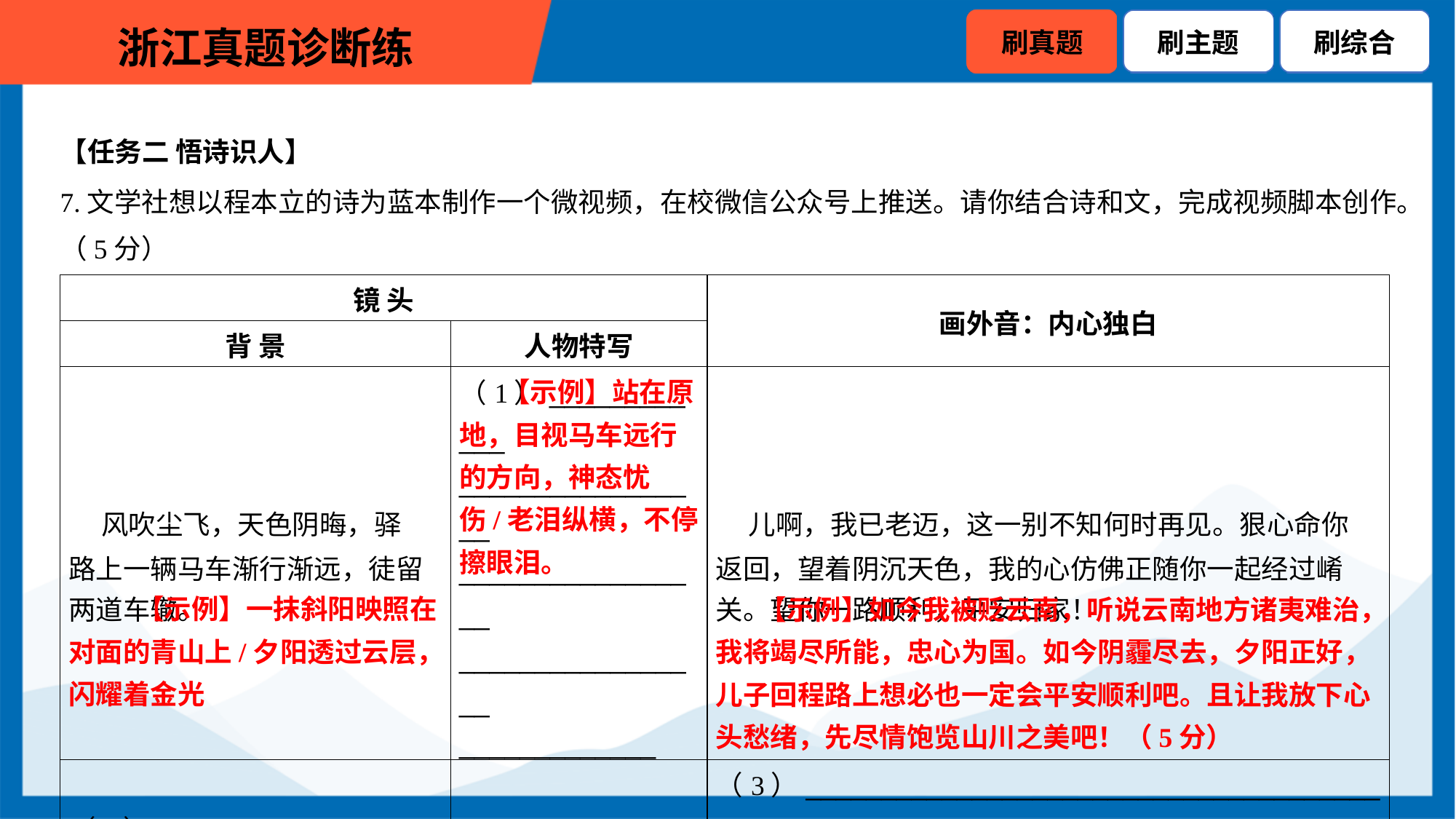

【任务二 悟诗识人】
7.文学社想以程本立的诗为蓝本制作一个微视频，在校微信公众号上推送。请你结合诗和文，完成视频脚本创作。
（5分）
| 镜 头 |  | 画外音：内心独白 |
| --- | --- | --- |
| 背 景 | 人物特写 |  |
| 风吹尘飞，天色阴晦，驿 路上一辆马车渐行渐远，徒留 两道车辙。 | （1）\_\_\_\_\_\_\_\_\_\_\_\_ \_\_\_\_\_\_\_\_\_\_\_\_\_\_\_\_\_ \_\_\_\_\_\_\_\_\_\_\_\_\_\_\_\_\_ \_\_\_\_\_\_\_\_\_\_\_\_\_\_\_\_\_ \_\_\_\_\_\_\_\_\_\_\_\_\_ | 儿啊，我已老迈，这一别不知何时再见。狠心命你 返回，望着阴沉天色，我的心仿佛正随你一起经过崤 关。望你一路顺利，平安归家！ |
| （2）\_\_\_\_\_\_\_\_\_\_\_\_\_\_\_\_\_\_ \_\_\_\_\_\_\_\_\_\_\_\_\_\_\_\_\_\_\_\_\_\_\_\_\_\_\_ \_\_\_\_\_\_\_\_\_\_\_\_\_\_\_\_\_。山脚下， 桥边一车，车帘微微掀起。 | 安坐车中，面 向青山，神态怡 然。 | （3）\_\_\_\_\_\_\_\_\_\_\_\_\_\_\_\_\_\_\_\_\_\_\_\_\_\_\_\_\_\_\_\_\_\_\_\_\_\_\_\_\_\_\_ \_\_\_\_\_\_\_\_\_\_\_\_\_\_\_\_\_\_\_\_\_\_\_\_\_\_\_\_\_\_\_\_\_\_\_\_\_\_\_\_\_\_\_\_\_\_\_\_ \_\_\_\_\_\_\_\_\_\_\_\_\_\_\_\_\_\_\_\_\_\_\_\_\_\_\_\_\_\_\_\_\_\_\_\_\_\_\_\_\_\_\_\_\_\_\_\_ \_\_\_\_\_\_\_\_\_\_\_\_\_\_\_\_\_\_\_\_\_\_\_\_\_\_\_\_\_\_\_\_\_\_\_\_\_\_\_\_\_\_\_\_ |
      【示例】站在原地，目视马车远行的方向，神态忧伤/老泪纵横，不停擦眼泪。
          【示例】一抹斜阳映照在对面的青山上/夕阳透过云层，闪耀着金光
      【示例】如今我被贬云南，听说云南地方诸夷难治，我将竭尽所能，忠心为国。如今阴霾尽去，夕阳正好，儿子回程路上想必也一定会平安顺利吧。且让我放下心头愁绪，先尽情饱览山川之美吧！（5分）